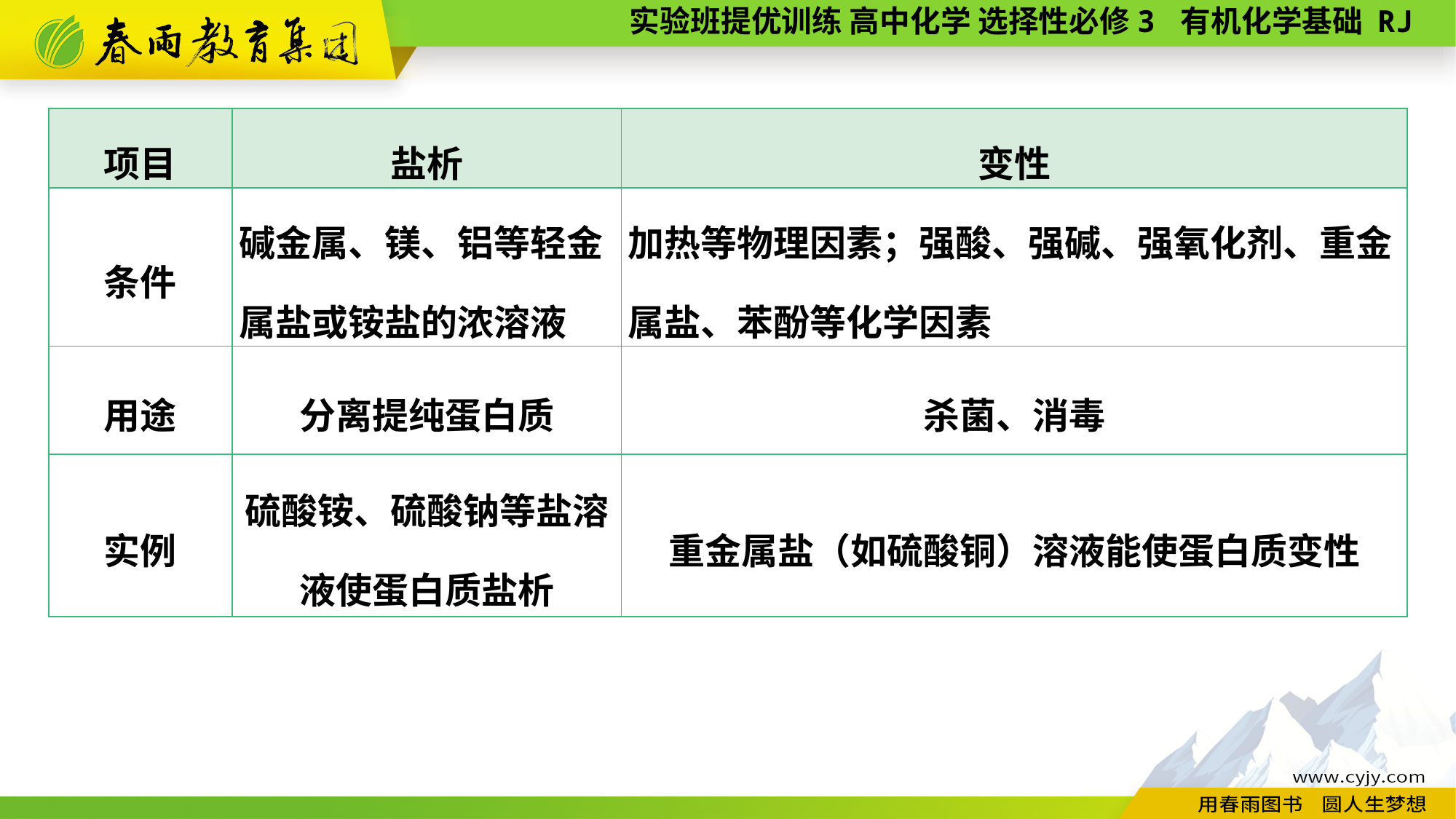

| 项目 | 盐析 | 变性 |
| --- | --- | --- |
| 条件 | 碱金属、镁、铝等轻金属盐或铵盐的浓溶液 | 加热等物理因素；强酸、强碱、强氧化剂、重金属盐、苯酚等化学因素 |
| 用途 | 分离提纯蛋白质 | 杀菌、消毒 |
| 实例 | 硫酸铵、硫酸钠等盐溶液使蛋白质盐析 | 重金属盐（如硫酸铜）溶液能使蛋白质变性 |